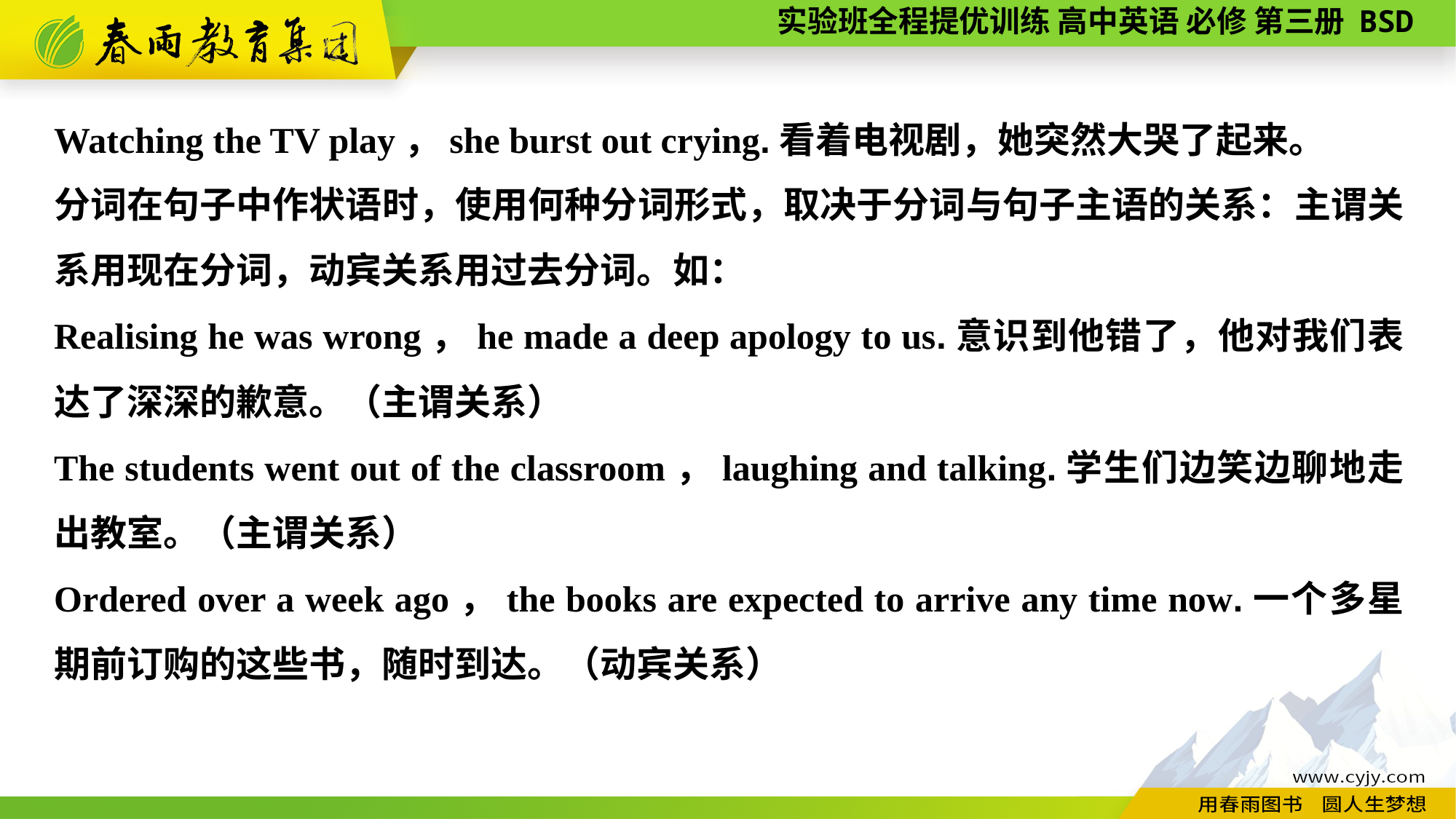

Watching the TV play，she burst out crying.看着电视剧，她突然大哭了起来。
分词在句子中作状语时，使用何种分词形式，取决于分词与句子主语的关系：主谓关系用现在分词，动宾关系用过去分词。如：
Realising he was wrong，he made a deep apology to us.意识到他错了，他对我们表达了深深的歉意。（主谓关系）
The students went out of the classroom，laughing and talking.学生们边笑边聊地走出教室。（主谓关系）
Ordered over a week ago，the books are expected to arrive any time now.一个多星期前订购的这些书，随时到达。（动宾关系）